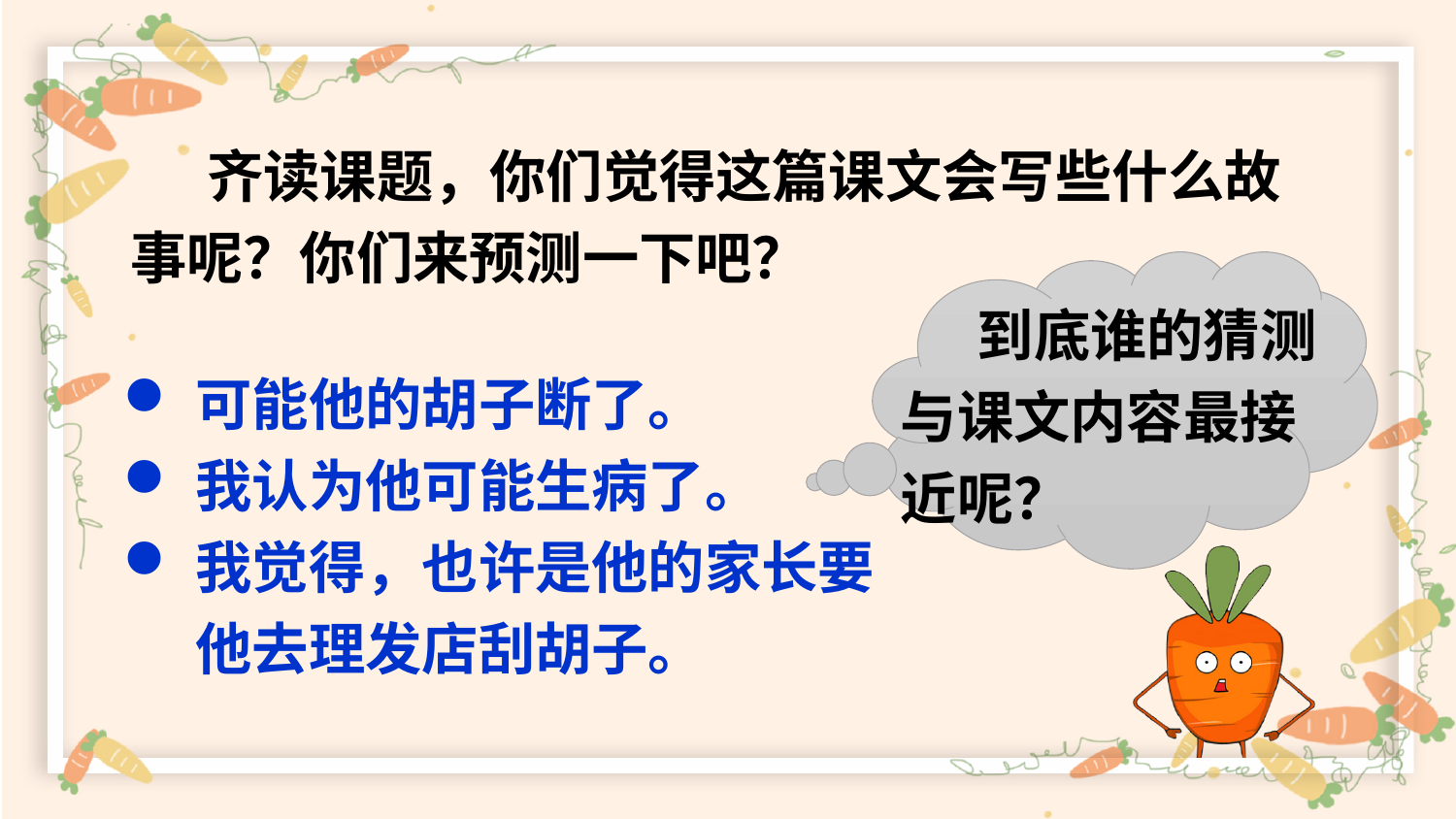

齐读课题，你们觉得这篇课文会写些什么故事呢？你们来预测一下吧？

    到底谁的猜测与课文内容最接近呢？
可能他的胡子断了。
我认为他可能生病了。
我觉得，也许是他的家长要他去理发店刮胡子。